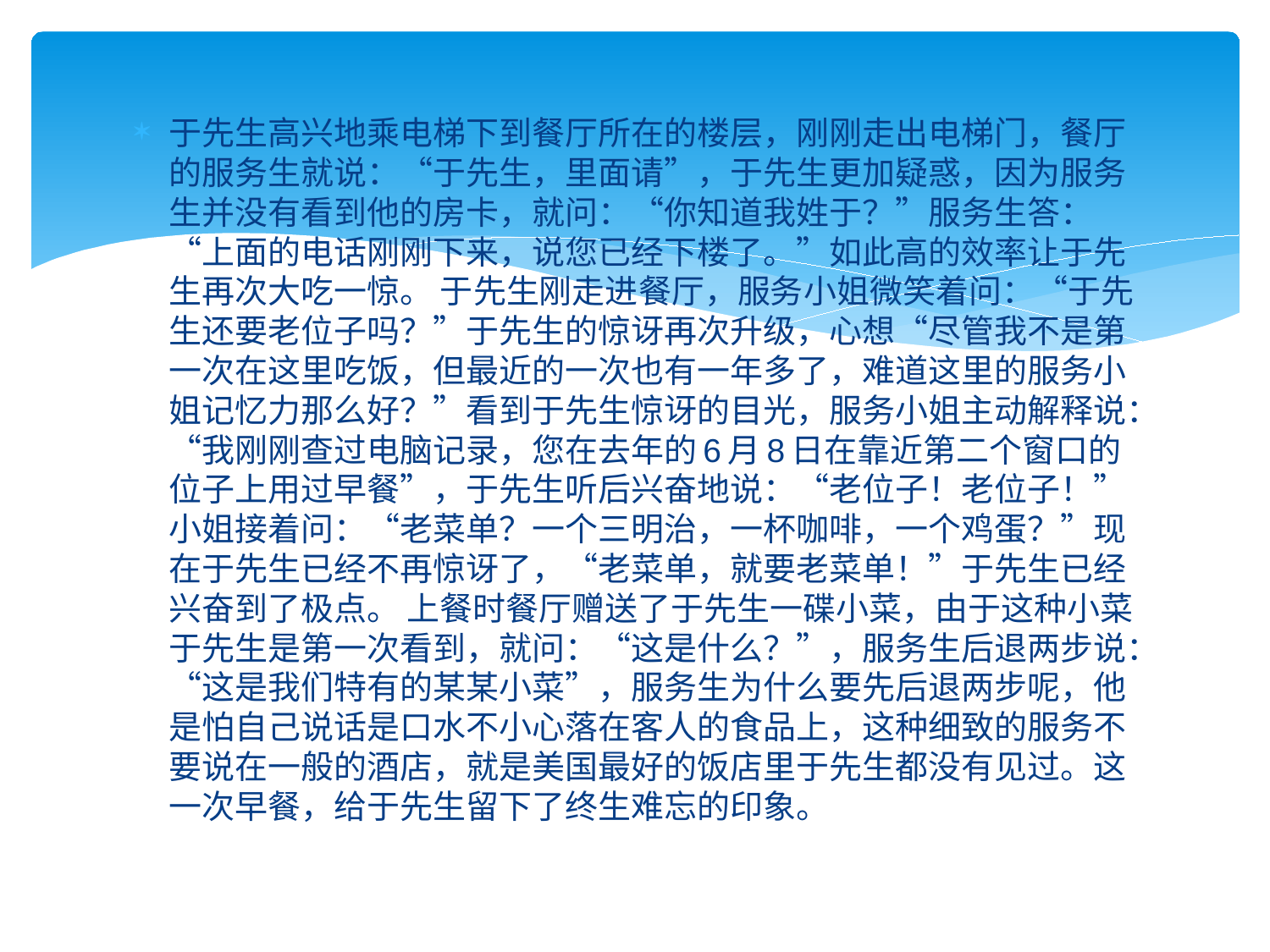

于先生高兴地乘电梯下到餐厅所在的楼层，刚刚走出电梯门，餐厅的服务生就说：“于先生，里面请”，于先生更加疑惑，因为服务生并没有看到他的房卡，就问：“你知道我姓于？”服务生答：“上面的电话刚刚下来，说您已经下楼了。”如此高的效率让于先生再次大吃一惊。 于先生刚走进餐厅，服务小姐微笑着问：“于先生还要老位子吗？”于先生的惊讶再次升级，心想“尽管我不是第一次在这里吃饭，但最近的一次也有一年多了，难道这里的服务小姐记忆力那么好？”看到于先生惊讶的目光，服务小姐主动解释说：“我刚刚查过电脑记录，您在去年的6月8日在靠近第二个窗口的位子上用过早餐”，于先生听后兴奋地说：“老位子！老位子！”小姐接着问：“老菜单？一个三明治，一杯咖啡，一个鸡蛋？”现在于先生已经不再惊讶了，“老菜单，就要老菜单！”于先生已经兴奋到了极点。 上餐时餐厅赠送了于先生一碟小菜，由于这种小菜于先生是第一次看到，就问：“这是什么？”，服务生后退两步说：“这是我们特有的某某小菜”，服务生为什么要先后退两步呢，他是怕自己说话是口水不小心落在客人的食品上，这种细致的服务不要说在一般的酒店，就是美国最好的饭店里于先生都没有见过。这一次早餐，给于先生留下了终生难忘的印象。